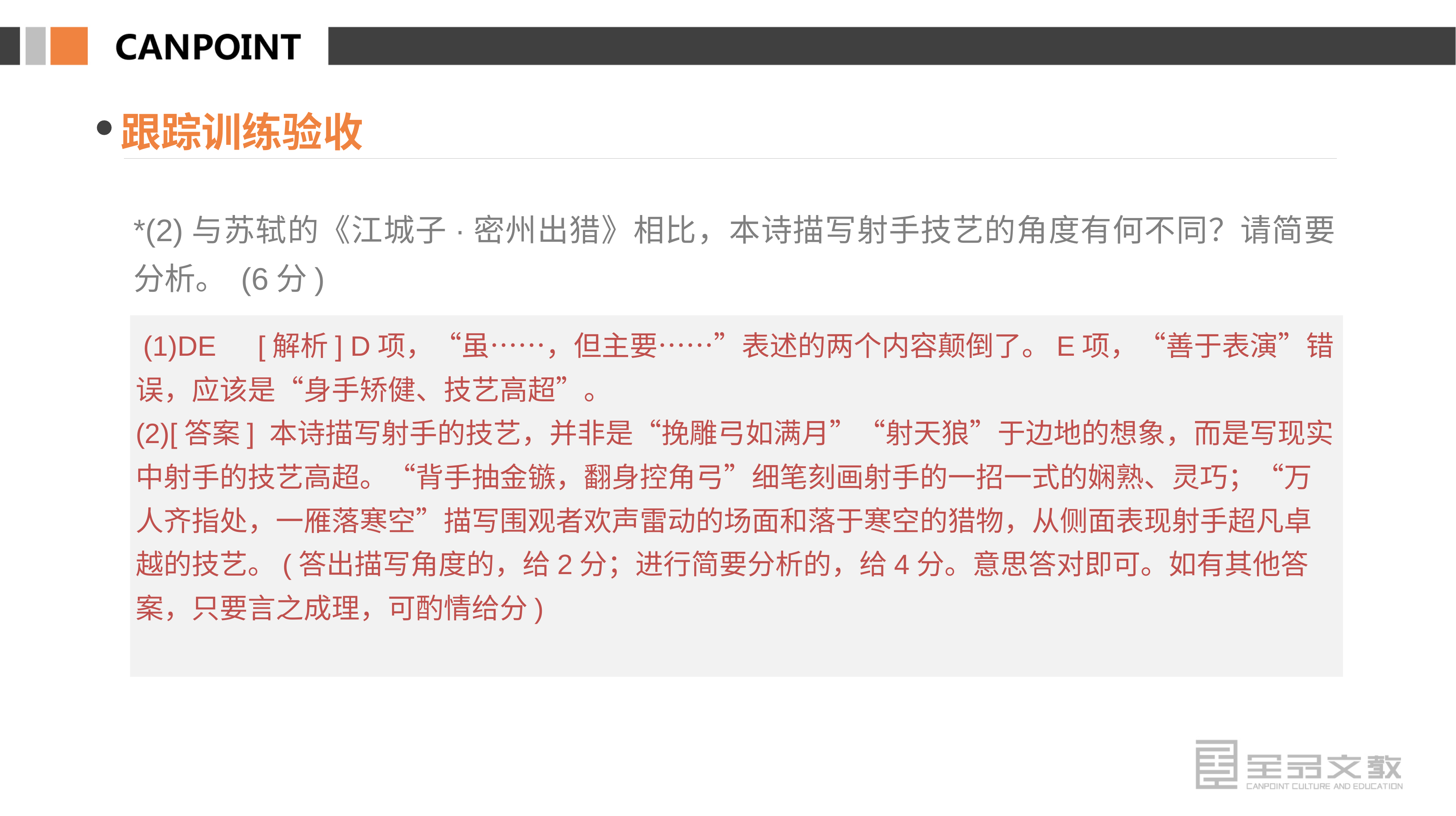

跟踪训练验收

*(2)与苏轼的《江城子·密州出猎》相比，本诗描写射手技艺的角度有何不同？请简要分析。 (6分)
 (1)DE　[解析] D项，“虽……，但主要……”表述的两个内容颠倒了。E项，“善于表演”错误，应该是“身手矫健、技艺高超”。
(2)[答案] 本诗描写射手的技艺，并非是“挽雕弓如满月”“射天狼”于边地的想象，而是写现实中射手的技艺高超。“背手抽金镞，翻身控角弓”细笔刻画射手的一招一式的娴熟、灵巧；“万人齐指处，一雁落寒空”描写围观者欢声雷动的场面和落于寒空的猎物，从侧面表现射手超凡卓越的技艺。(答出描写角度的，给2分；进行简要分析的，给4分。意思答对即可。如有其他答案，只要言之成理，可酌情给分)